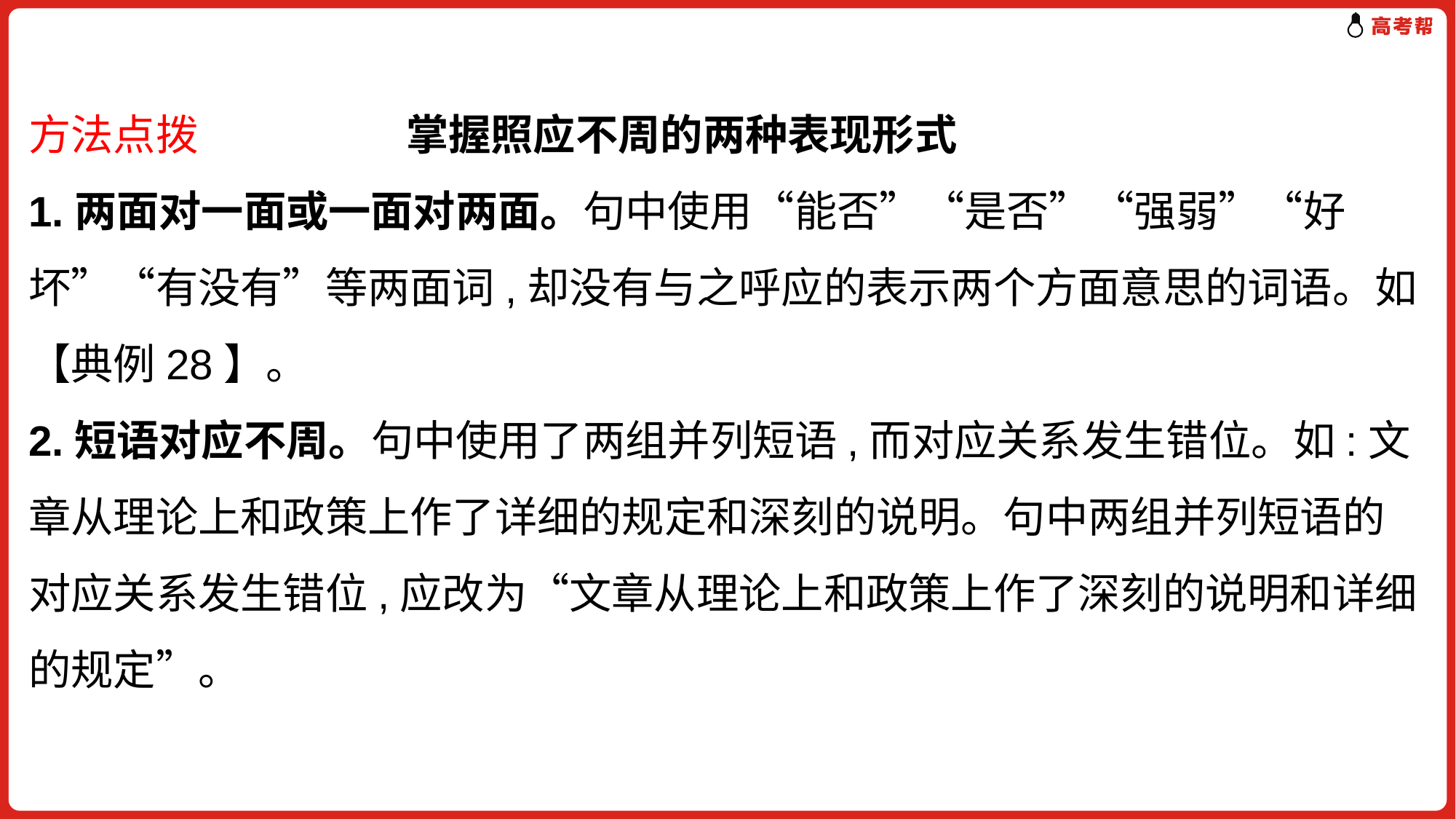

方法点拨                      掌握照应不周的两种表现形式
1.两面对一面或一面对两面。句中使用“能否”“是否”“强弱”“好坏”“有没有”等两面词,却没有与之呼应的表示两个方面意思的词语。如【典例28】。
2.短语对应不周。句中使用了两组并列短语,而对应关系发生错位。如:文章从理论上和政策上作了详细的规定和深刻的说明。句中两组并列短语的对应关系发生错位,应改为“文章从理论上和政策上作了深刻的说明和详细的规定”。